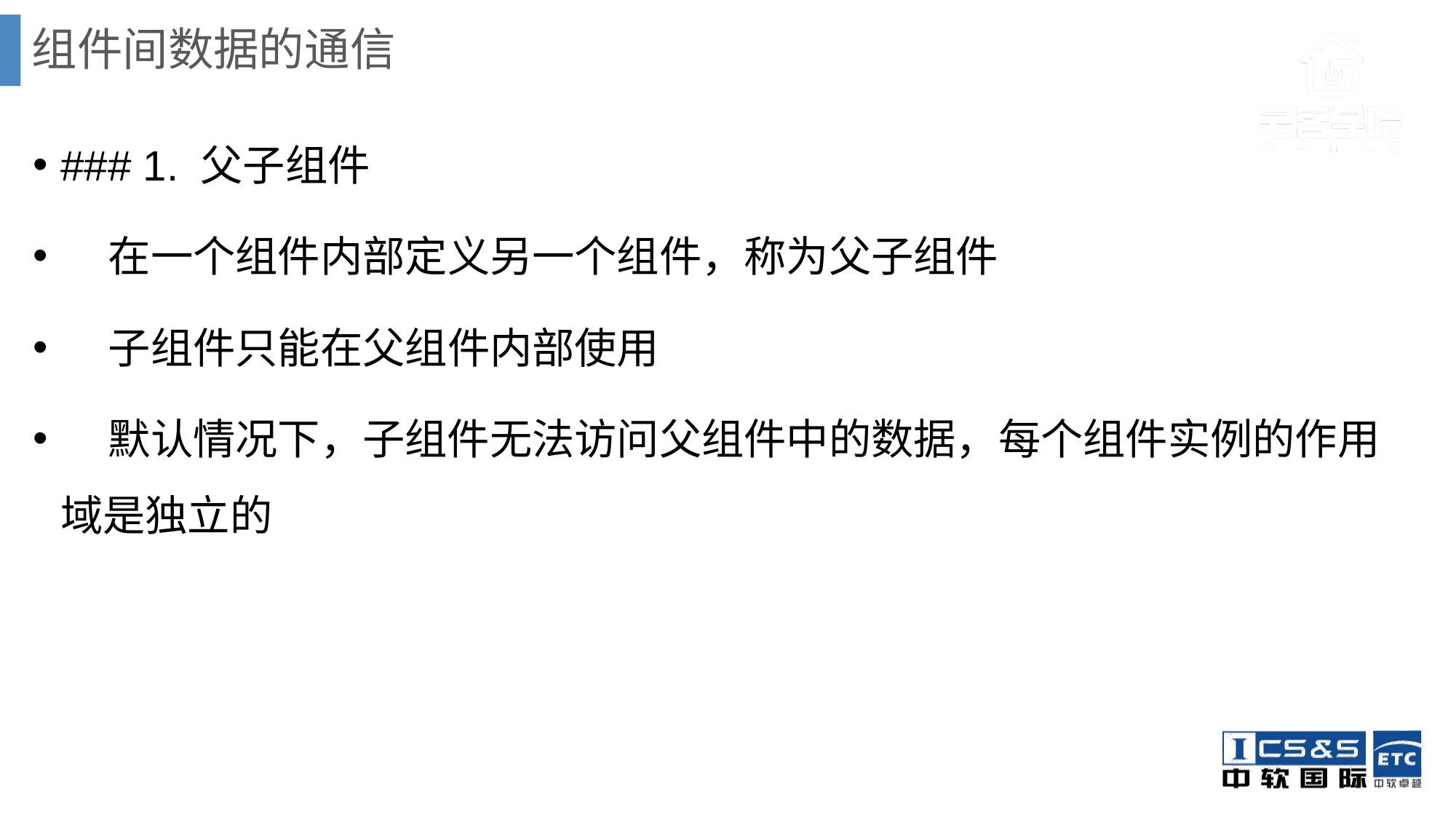

# 组件间数据的通信
### 1. 父子组件
    在一个组件内部定义另一个组件，称为父子组件
    子组件只能在父组件内部使用
    默认情况下，子组件无法访问父组件中的数据，每个组件实例的作用域是独立的